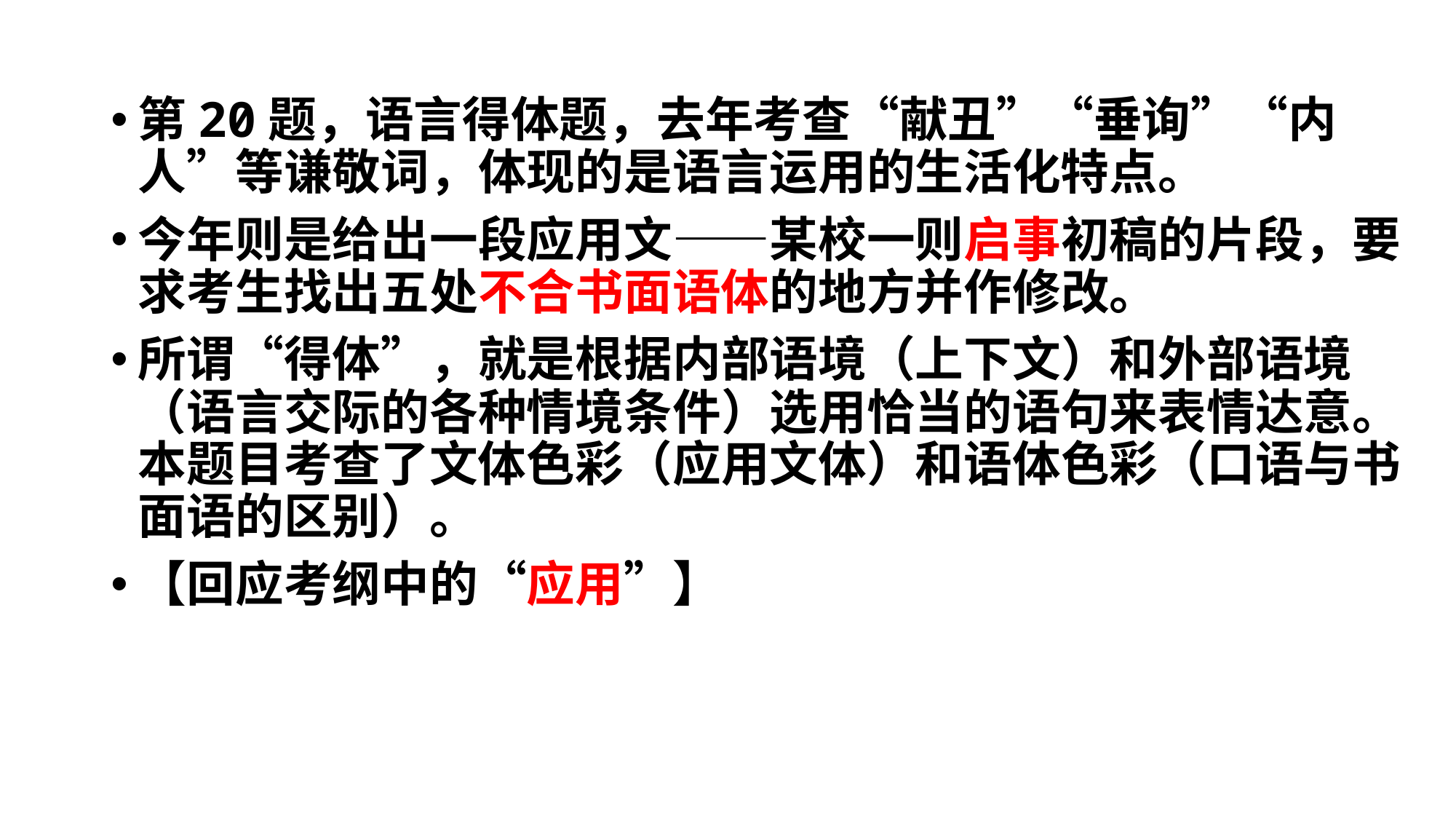

第20题，语言得体题，去年考查“献丑”“垂询”“内人”等谦敬词，体现的是语言运用的生活化特点。
今年则是给出一段应用文——某校一则启事初稿的片段，要求考生找出五处不合书面语体的地方并作修改。
所谓“得体”，就是根据内部语境（上下文）和外部语境（语言交际的各种情境条件）选用恰当的语句来表情达意。本题目考查了文体色彩（应用文体）和语体色彩（口语与书面语的区别）。
【回应考纲中的“应用”】